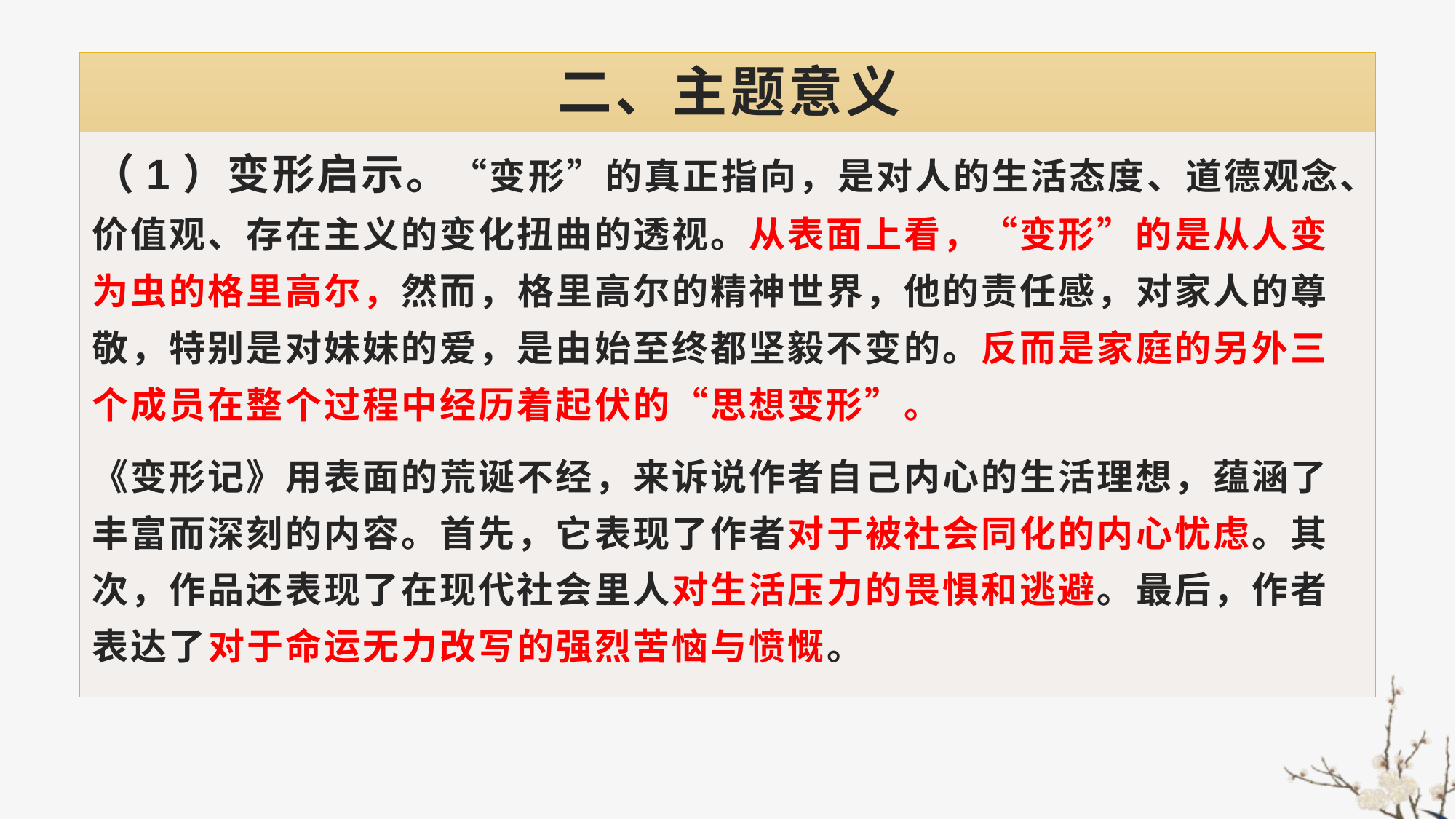

# 二、主题意义
（1）变形启示。“变形”的真正指向，是对人的生活态度、道德观念、价值观、存在主义的变化扭曲的透视。从表面上看，“变形”的是从人变为虫的格里高尔，然而，格里高尔的精神世界，他的责任感，对家人的尊敬，特别是对妹妹的爱，是由始至终都坚毅不变的。反而是家庭的另外三个成员在整个过程中经历着起伏的“思想变形”。
《变形记》用表面的荒诞不经，来诉说作者自己内心的生活理想，蕴涵了丰富而深刻的内容。首先，它表现了作者对于被社会同化的内心忧虑。其次，作品还表现了在现代社会里人对生活压力的畏惧和逃避。最后，作者表达了对于命运无力改写的强烈苦恼与愤慨。